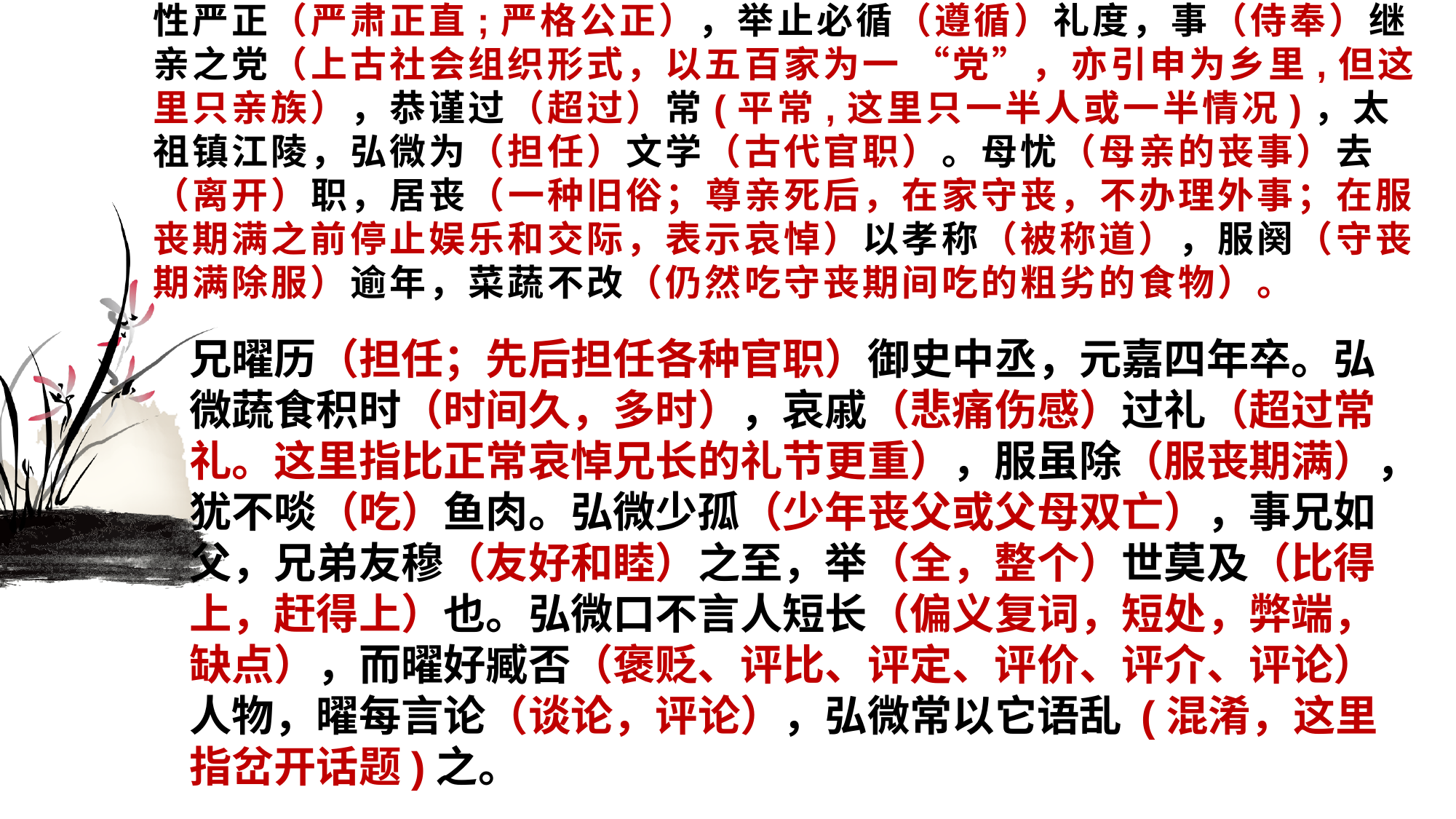

# 性严正（严肃正直;严格公正），举止必循（遵循）礼度，事（侍奉）继亲之党（上古社会组织形式，以五百家为一 “党”，亦引申为乡里,但这里只亲族），恭谨过（超过）常(平常,这里只一半人或一半情况)，太祖镇江陵，弘微为（担任）文学（古代官职）。母忧（母亲的丧事）去（离开）职，居丧（一种旧俗；尊亲死后，在家守丧，不办理外事；在服丧期满之前停止娱乐和交际，表示哀悼）以孝称（被称道），服阕（守丧期满除服）逾年，菜蔬不改（仍然吃守丧期间吃的粗劣的食物）。
兄曜历（担任；先后担任各种官职）御史中丞，元嘉四年卒。弘微蔬食积时（时间久，多时），哀戚（悲痛伤感）过礼（超过常礼。这里指比正常哀悼兄长的礼节更重），服虽除（服丧期满），犹不啖（吃）鱼肉。弘微少孤（少年丧父或父母双亡），事兄如父，兄弟友穆（友好和睦）之至，举（全，整个）世莫及（比得上，赶得上）也。弘微口不言人短长（偏义复词，短处，弊端，缺点），而曜好臧否（褒贬、评比、评定、评价、评介、评论）人物，曜每言论（谈论，评论），弘微常以它语乱 (混淆，这里指岔开话题)之。